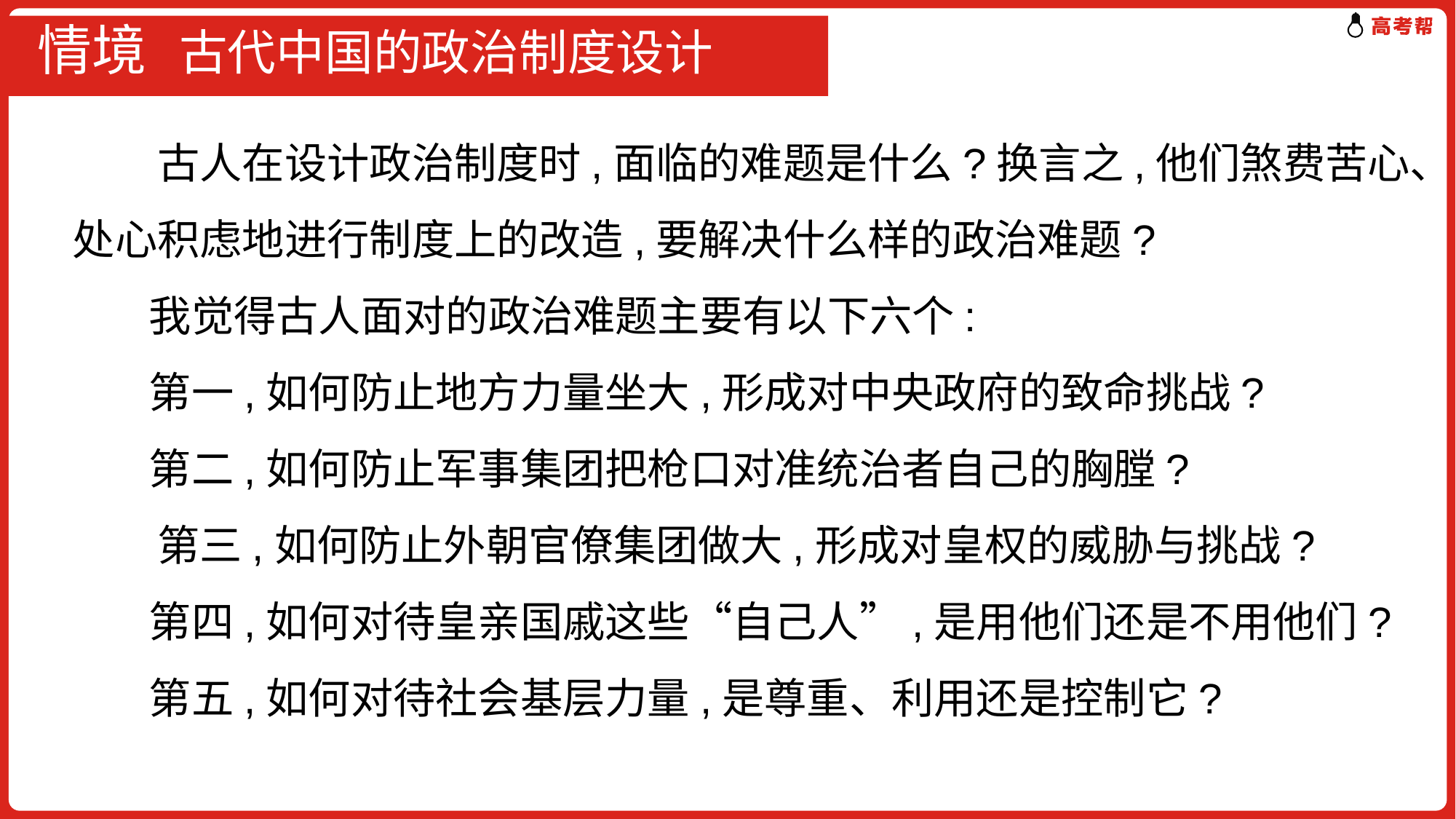

# 情境   古代中国的政治制度设计
　　古人在设计政治制度时,面临的难题是什么?换言之,他们煞费苦心、处心积虑地进行制度上的改造,要解决什么样的政治难题?
       我觉得古人面对的政治难题主要有以下六个:
       第一,如何防止地方力量坐大,形成对中央政府的致命挑战?
       第二,如何防止军事集团把枪口对准统治者自己的胸膛?
　　第三,如何防止外朝官僚集团做大,形成对皇权的威胁与挑战?
       第四,如何对待皇亲国戚这些“自己人”,是用他们还是不用他们?
       第五,如何对待社会基层力量,是尊重、利用还是控制它?